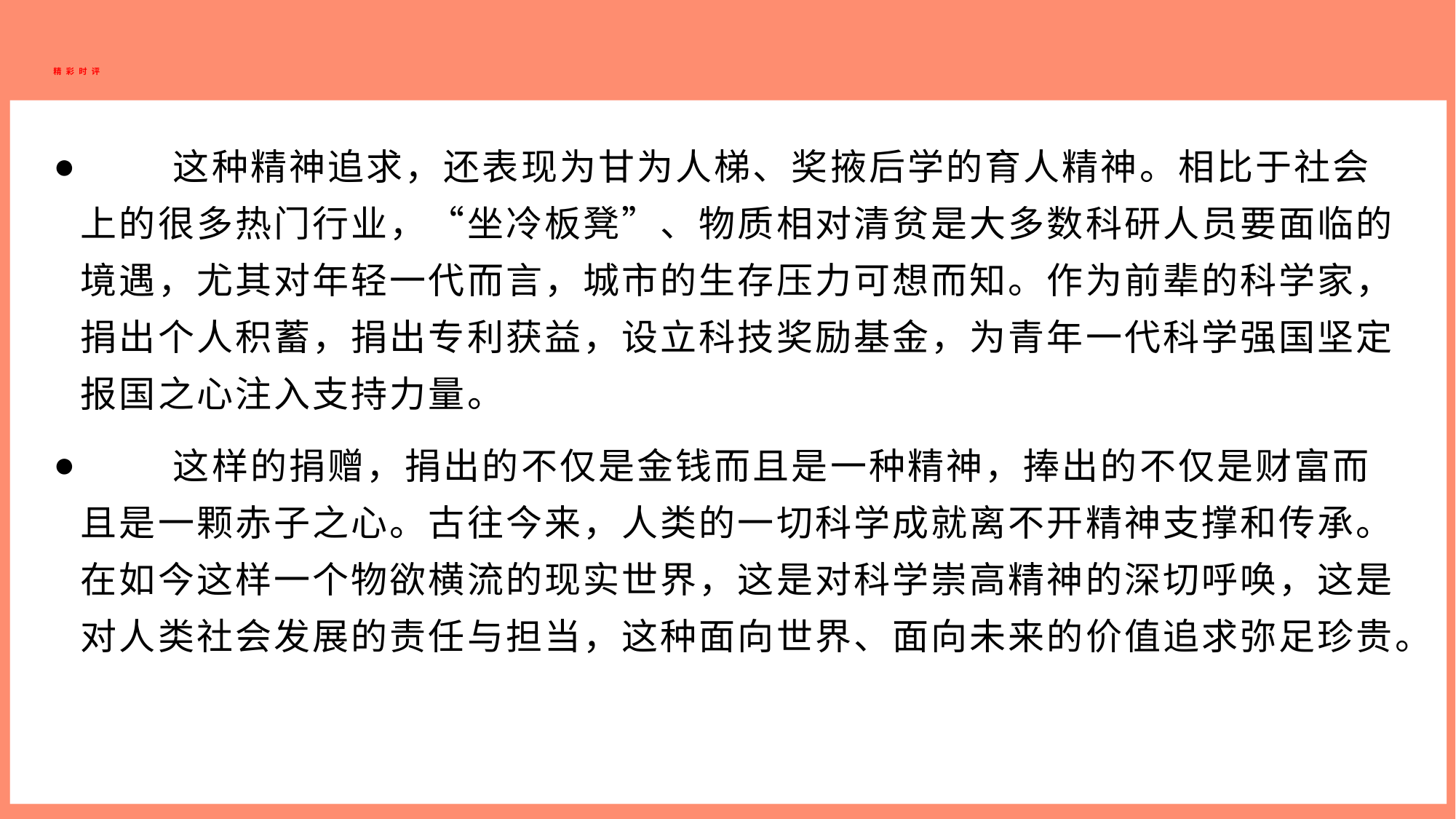

# 精彩时评
        这种精神追求，还表现为甘为人梯、奖掖后学的育人精神。相比于社会上的很多热门行业，“坐冷板凳”、物质相对清贫是大多数科研人员要面临的境遇，尤其对年轻一代而言，城市的生存压力可想而知。作为前辈的科学家，捐出个人积蓄，捐出专利获益，设立科技奖励基金，为青年一代科学强国坚定报国之心注入支持力量。
        这样的捐赠，捐出的不仅是金钱而且是一种精神，捧出的不仅是财富而且是一颗赤子之心。古往今来，人类的一切科学成就离不开精神支撑和传承。在如今这样一个物欲横流的现实世界，这是对科学崇高精神的深切呼唤，这是对人类社会发展的责任与担当，这种面向世界、面向未来的价值追求弥足珍贵。